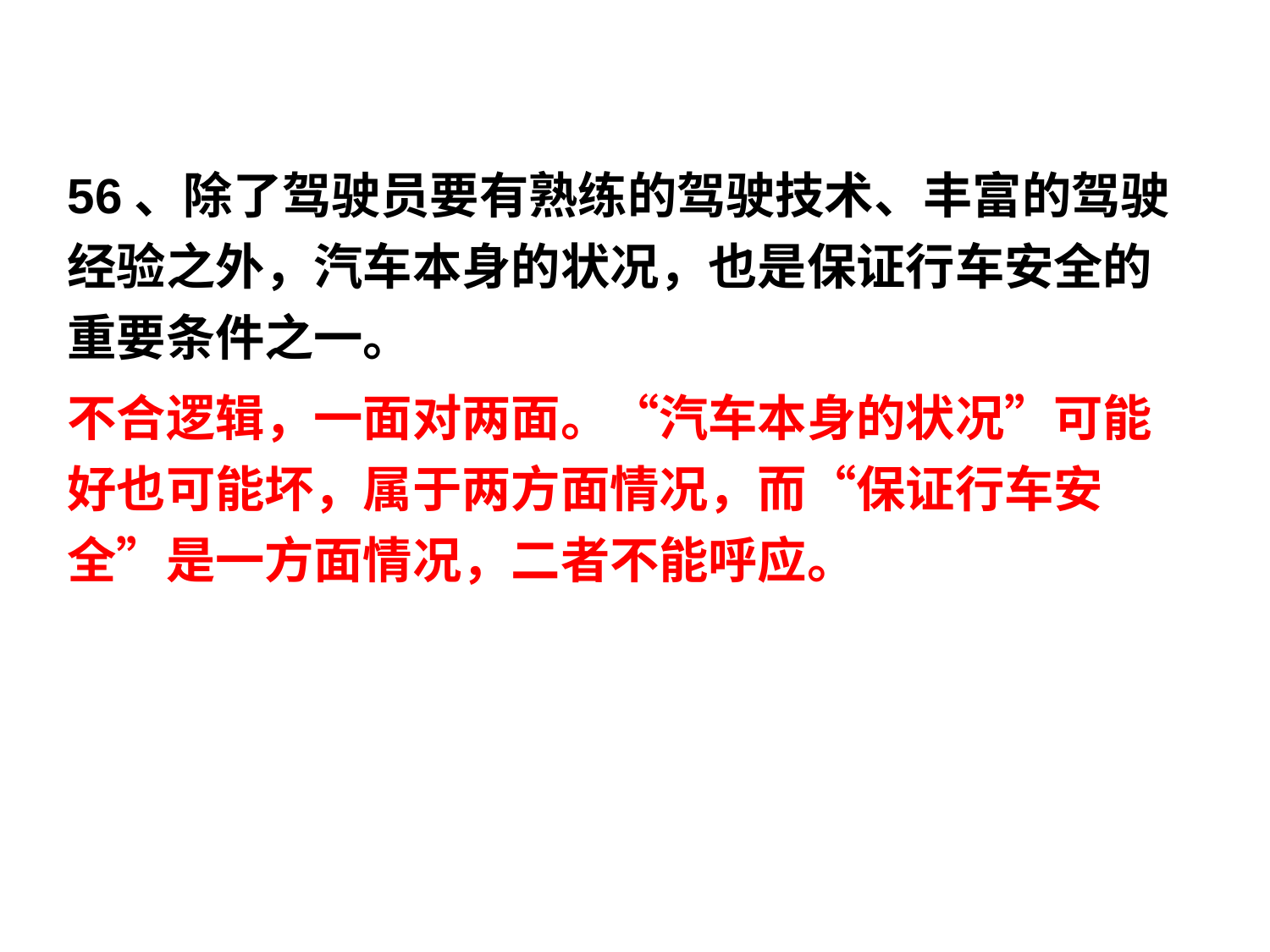

56、除了驾驶员要有熟练的驾驶技术、丰富的驾驶经验之外，汽车本身的状况，也是保证行车安全的重要条件之一。
不合逻辑，一面对两面。“汽车本身的状况”可能好也可能坏，属于两方面情况，而“保证行车安全”是一方面情况，二者不能呼应。